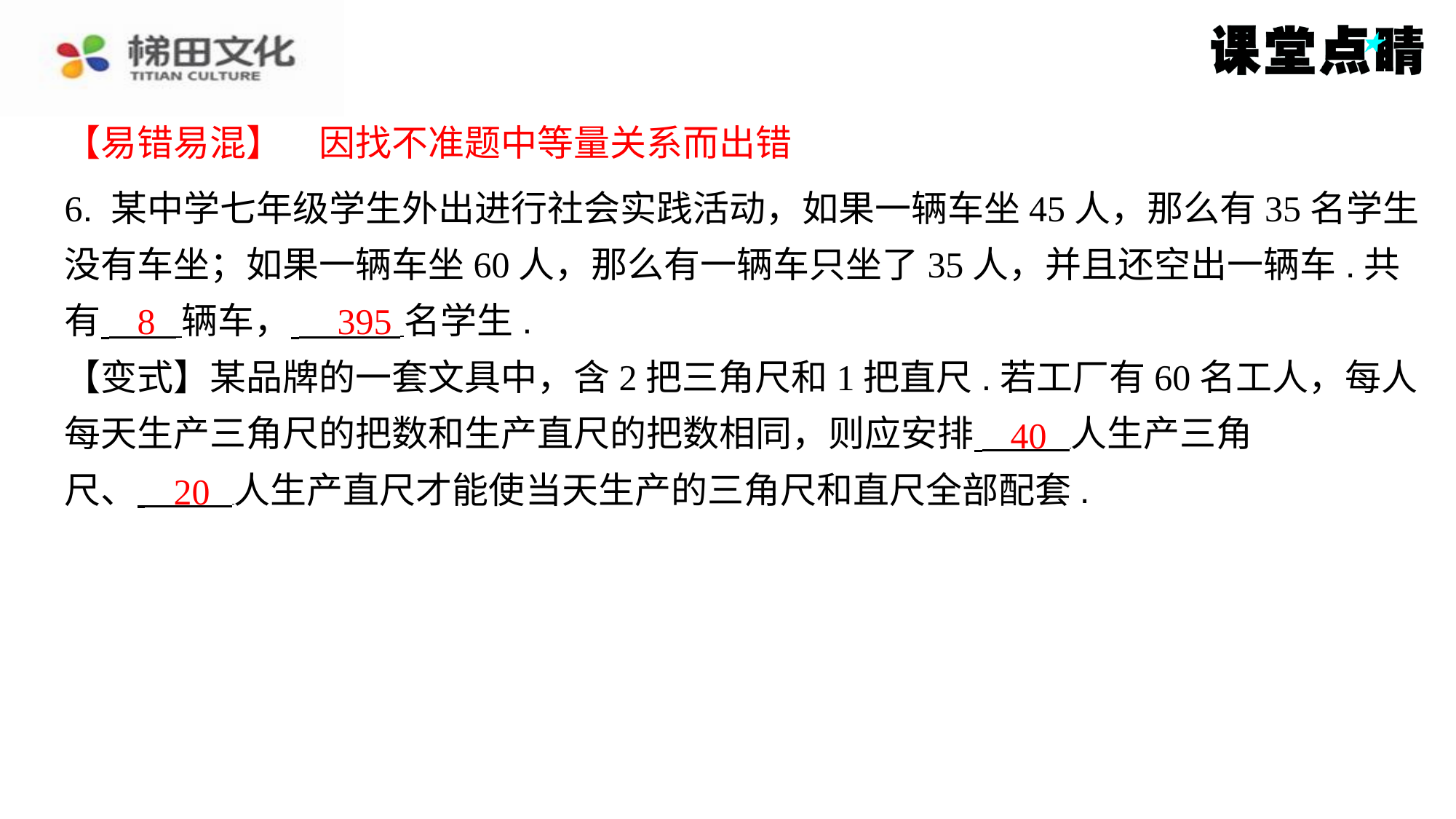

【易错易混】　因找不准题中等量关系而出错
【易错易混】　因找不准题中等量关系而出错
6. 某中学七年级学生外出进行社会实践活动，如果一辆车坐45人，那么有35名学生
没有车坐；如果一辆车坐60人，那么有一辆车只坐了35人，并且还空出一辆车.共
有            辆车，                 名学生.
【变式】某品牌的一套文具中，含2把三角尺和1把直尺.若工厂有60名工人，每人
每天生产三角尺的把数和生产直尺的把数相同，则应安排               ⁠人生产三角
尺、               人生产直尺才能使当天生产的三角尺和直尺全部配套.
8
395
40
20